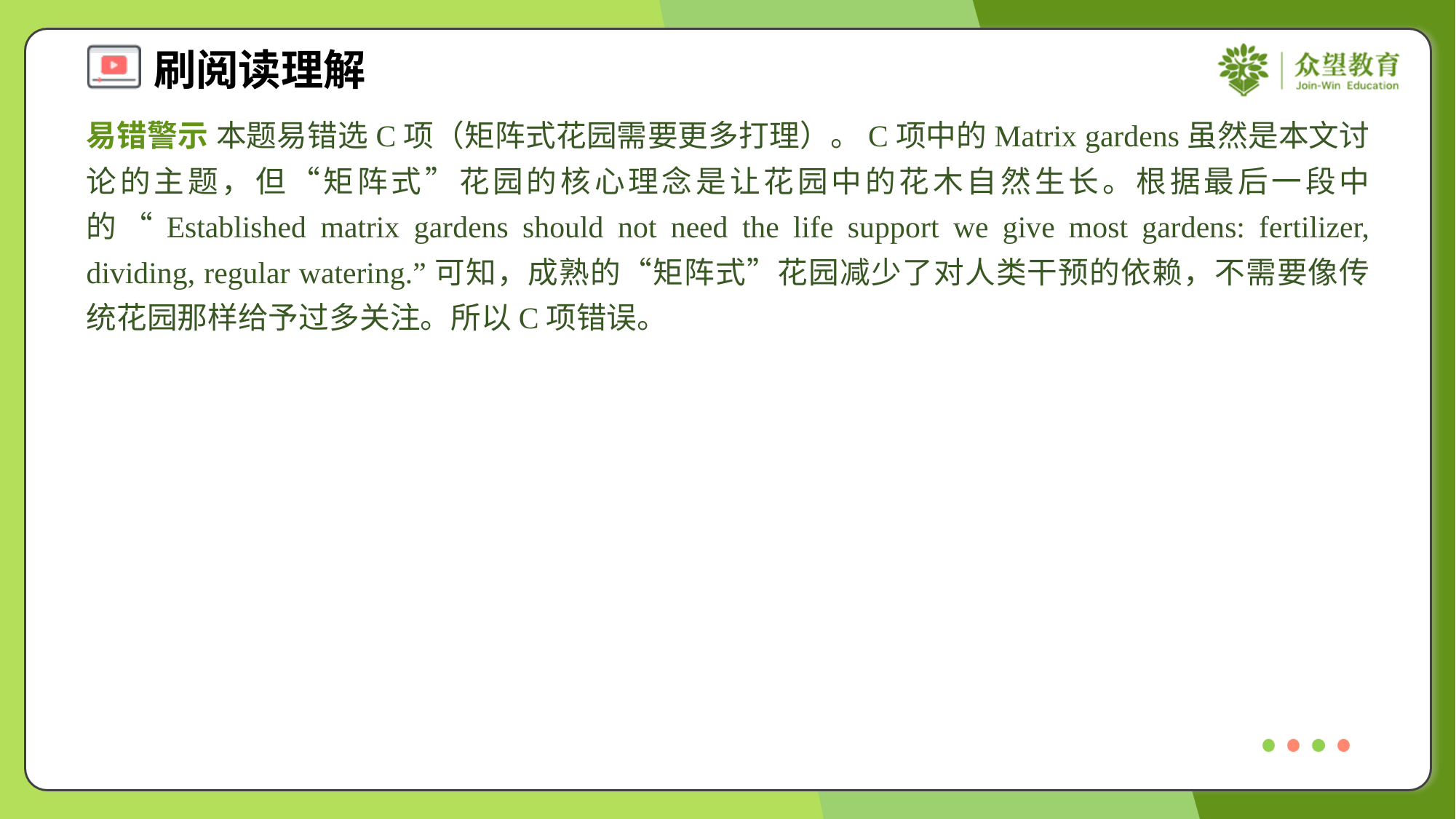

易错警示 本题易错选C项（矩阵式花园需要更多打理）。C项中的Matrix gardens虽然是本文讨论的主题，但“矩阵式”花园的核心理念是让花园中的花木自然生长。根据最后一段中的“Established matrix gardens should not need the life support we give most gardens: fertilizer, dividing, regular watering.”可知，成熟的“矩阵式”花园减少了对人类干预的依赖，不需要像传统花园那样给予过多关注。所以C项错误。